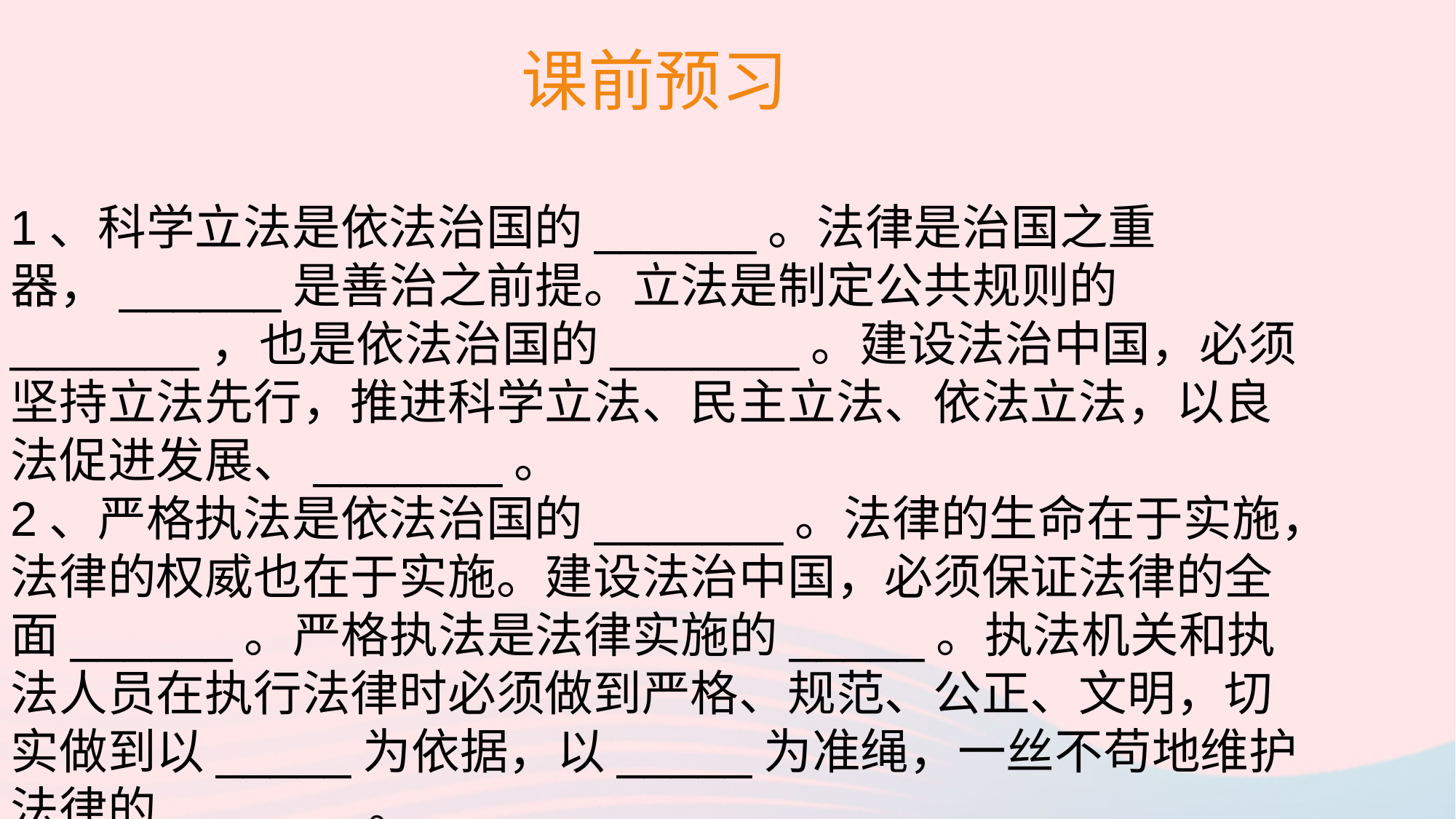

课前预习
1、科学立法是依法治国的______。法律是治国之重器，______是善治之前提。立法是制定公共规则的_______，也是依法治国的_______。建设法治中国，必须坚持立法先行，推进科学立法、民主立法、依法立法，以良法促进发展、_______。
2、严格执法是依法治国的_______。法律的生命在于实施，法律的权威也在于实施。建设法治中国，必须保证法律的全面______。严格执法是法律实施的_____。执法机关和执法人员在执行法律时必须做到严格、规范、公正、文明，切实做到以_____为依据，以_____为准绳，一丝不苟地维护法律的_______。
3、公正司法是依法治国的_______。公正是司法的______，要在司法活动的过程和结果中坚持和体现_______的原则。司法是维护社会正常秩序、维系社会公平的______。要努力让人民群众在每一个司法案件中都感受到_______。